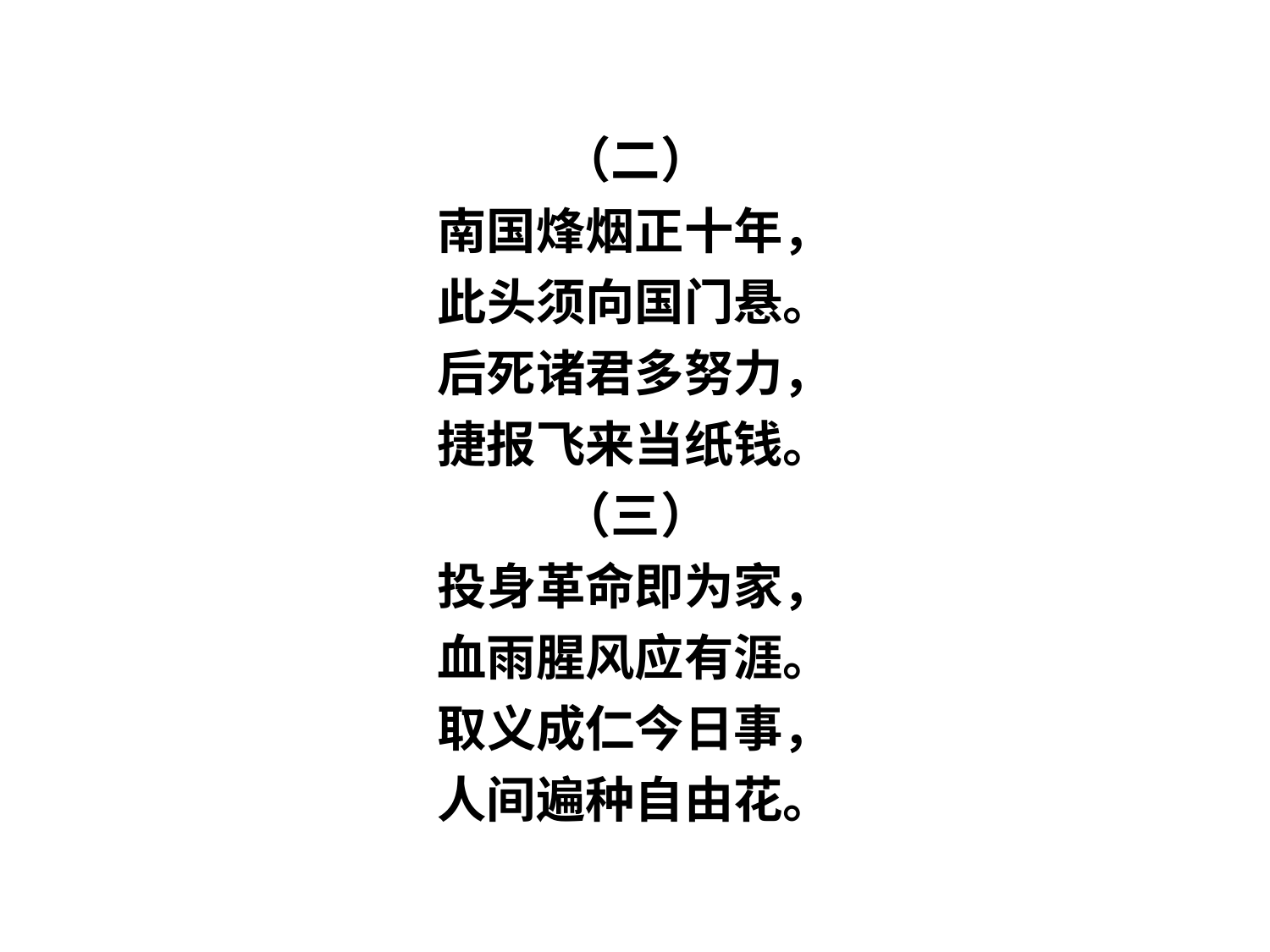

（二）
南国烽烟正十年，
此头须向国门悬。
后死诸君多努力，
捷报飞来当纸钱。
（三）
投身革命即为家，
血雨腥风应有涯。
取义成仁今日事，
人间遍种自由花。